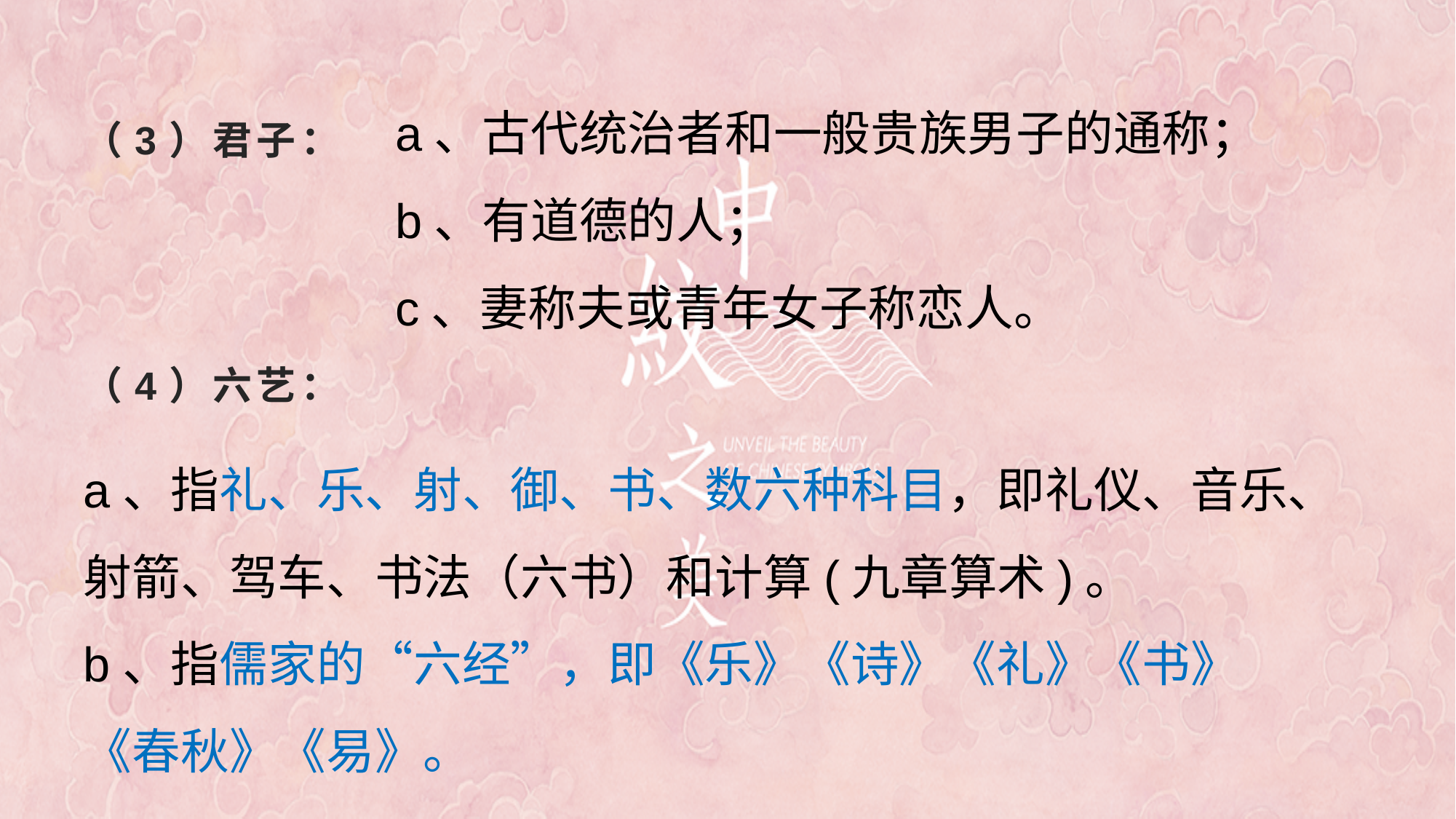

a、古代统治者和一般贵族男子的通称；
b、有道德的人；
c、妻称夫或青年女子称恋人。
# （3）君子： （4）六艺：
a、指礼、乐、射、御、书、数六种科目，即礼仪、音乐、
射箭、驾车、书法（六书）和计算(九章算术)。
b、指儒家的“六经”，即《乐》《诗》《礼》《书》
《春秋》《易》。